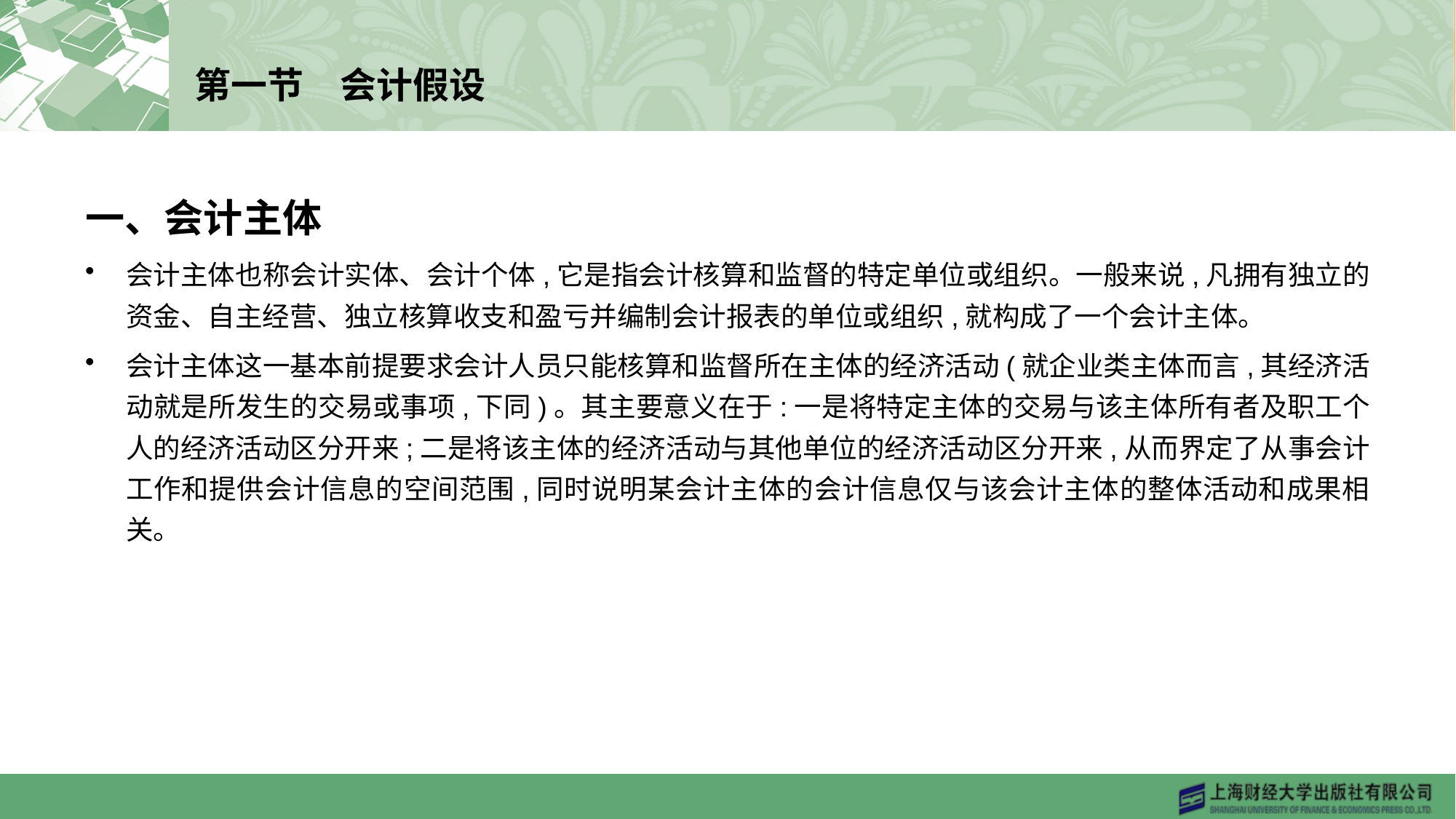

# 第一节　会计假设
一、会计主体
会计主体也称会计实体、会计个体,它是指会计核算和监督的特定单位或组织。一般来说,凡拥有独立的资金、自主经营、独立核算收支和盈亏并编制会计报表的单位或组织,就构成了一个会计主体。
会计主体这一基本前提要求会计人员只能核算和监督所在主体的经济活动(就企业类主体而言,其经济活动就是所发生的交易或事项,下同)。其主要意义在于:一是将特定主体的交易与该主体所有者及职工个人的经济活动区分开来;二是将该主体的经济活动与其他单位的经济活动区分开来,从而界定了从事会计工作和提供会计信息的空间范围,同时说明某会计主体的会计信息仅与该会计主体的整体活动和成果相关。